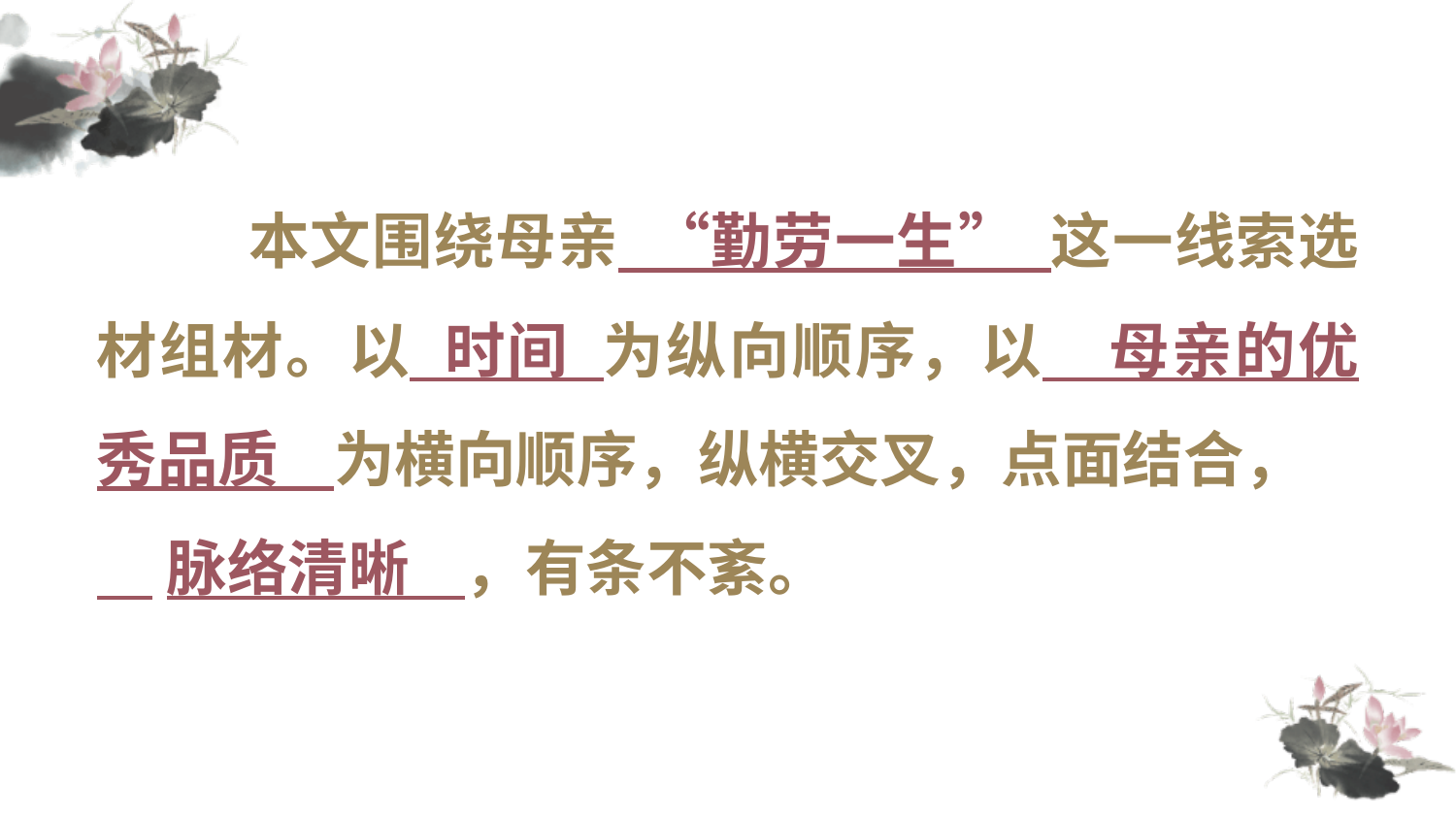

本文围绕母亲  “勤劳一生”  这一线索选材组材。以  时间  为纵向顺序，以    母亲的优秀品质    为横向顺序，纵横交叉，点面结合，
    脉络清晰    ，有条不紊。